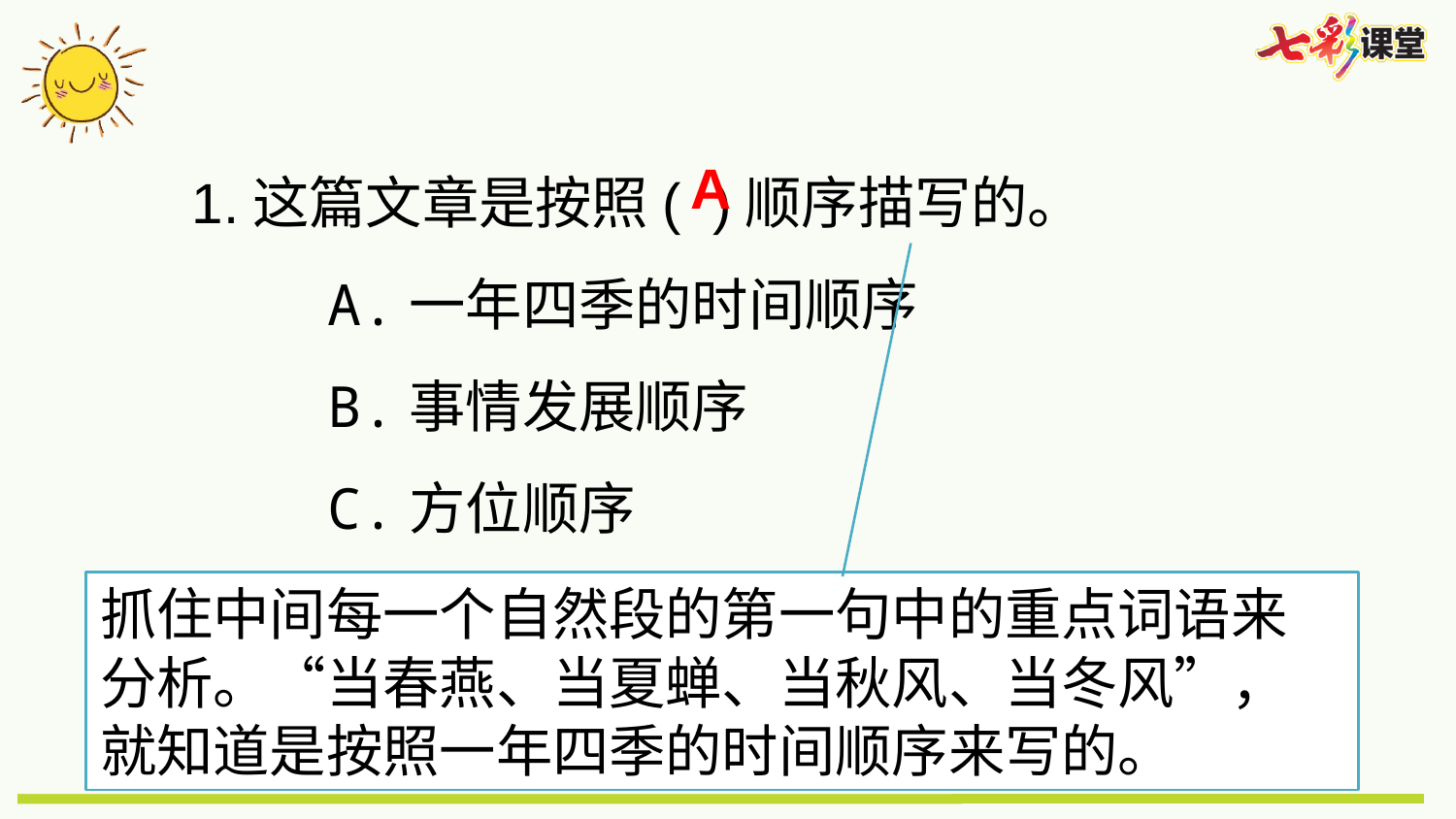

1.这篇文章是按照(  )顺序描写的。
    A.一年四季的时间顺序
    B.事情发展顺序
    C.方位顺序
A
抓住中间每一个自然段的第一句中的重点词语来分析。“当春燕、当夏蝉、当秋风、当冬风”，就知道是按照一年四季的时间顺序来写的。